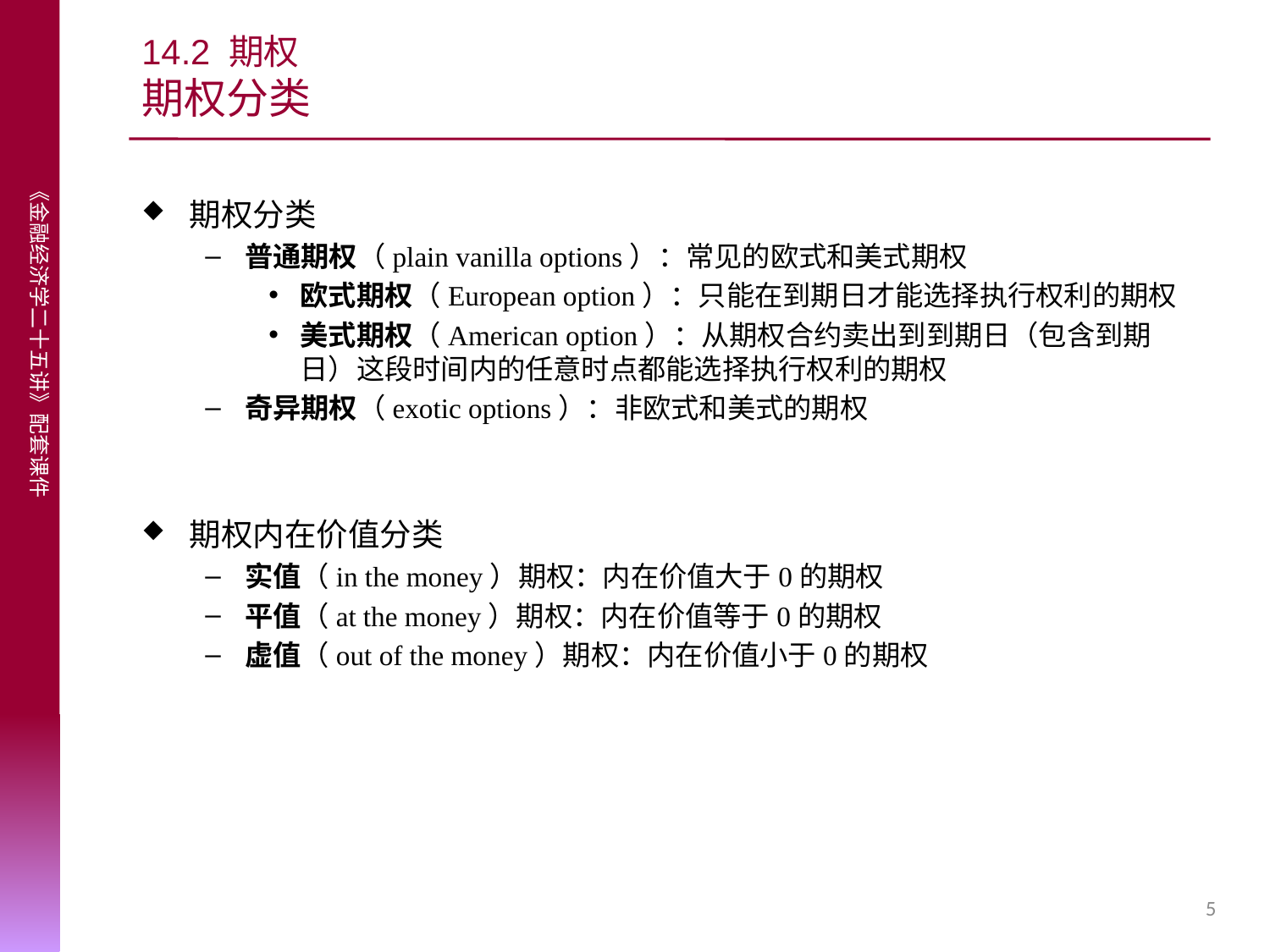

# 14.2 期权 期权分类
期权分类
普通期权（plain vanilla options）：常见的欧式和美式期权
欧式期权（European option）：只能在到期日才能选择执行权利的期权
美式期权（American option）：从期权合约卖出到到期日（包含到期日）这段时间内的任意时点都能选择执行权利的期权
奇异期权（exotic options）：非欧式和美式的期权

期权内在价值分类
实值（in the money）期权：内在价值大于0的期权
平值（at the money）期权：内在价值等于0的期权
虚值（out of the money）期权：内在价值小于0的期权

5